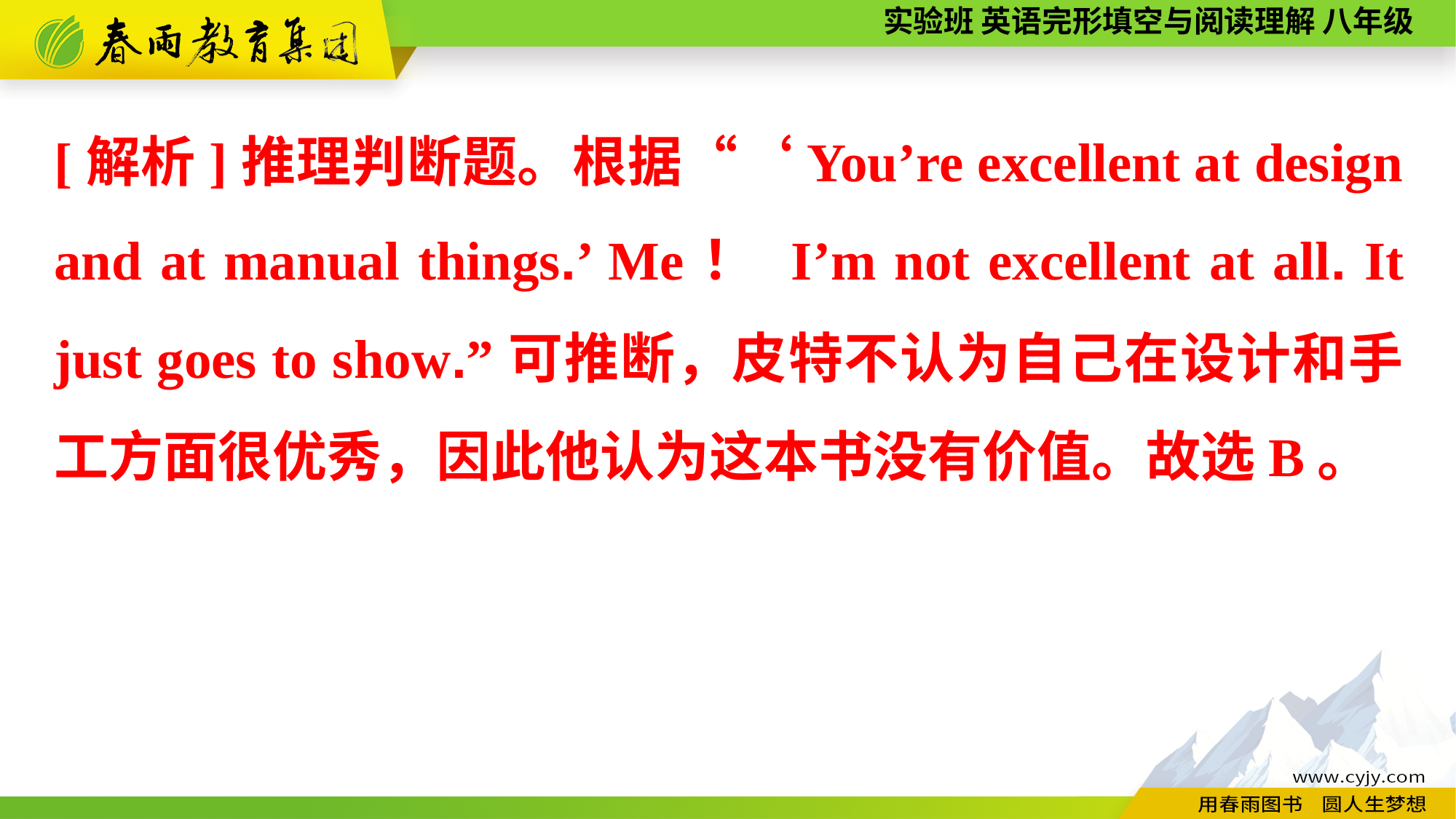

[解析]推理判断题。根据“‘You’re excellent at design and at manual things.’ Me！ I’m not excellent at all. It just goes to show.”可推断，皮特不认为自己在设计和手工方面很优秀，因此他认为这本书没有价值。故选B。